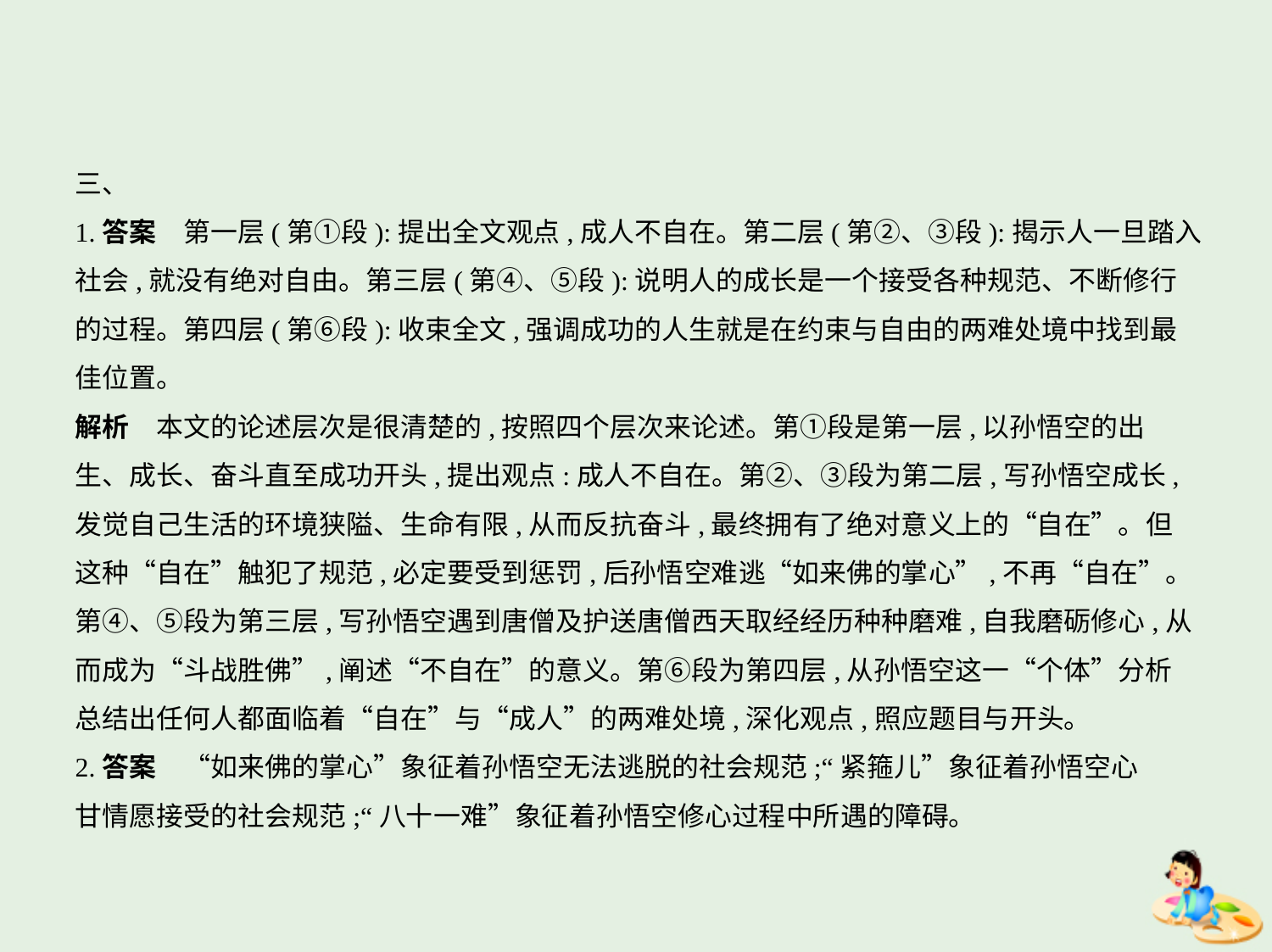

三、
1.答案　第一层(第①段):提出全文观点,成人不自在。第二层(第②、③段):揭示人一旦踏入
社会,就没有绝对自由。第三层(第④、⑤段):说明人的成长是一个接受各种规范、不断修行
的过程。第四层(第⑥段):收束全文,强调成功的人生就是在约束与自由的两难处境中找到最
佳位置。
解析　本文的论述层次是很清楚的,按照四个层次来论述。第①段是第一层,以孙悟空的出
生、成长、奋斗直至成功开头,提出观点:成人不自在。第②、③段为第二层,写孙悟空成长,
发觉自己生活的环境狭隘、生命有限,从而反抗奋斗,最终拥有了绝对意义上的“自在”。但
这种“自在”触犯了规范,必定要受到惩罚,后孙悟空难逃“如来佛的掌心”,不再“自在”。
第④、⑤段为第三层,写孙悟空遇到唐僧及护送唐僧西天取经经历种种磨难,自我磨砺修心,从
而成为“斗战胜佛”,阐述“不自在”的意义。第⑥段为第四层,从孙悟空这一“个体”分析
总结出任何人都面临着“自在”与“成人”的两难处境,深化观点,照应题目与开头。
2.答案　“如来佛的掌心”象征着孙悟空无法逃脱的社会规范;“紧箍儿”象征着孙悟空心
甘情愿接受的社会规范;“八十一难”象征着孙悟空修心过程中所遇的障碍。